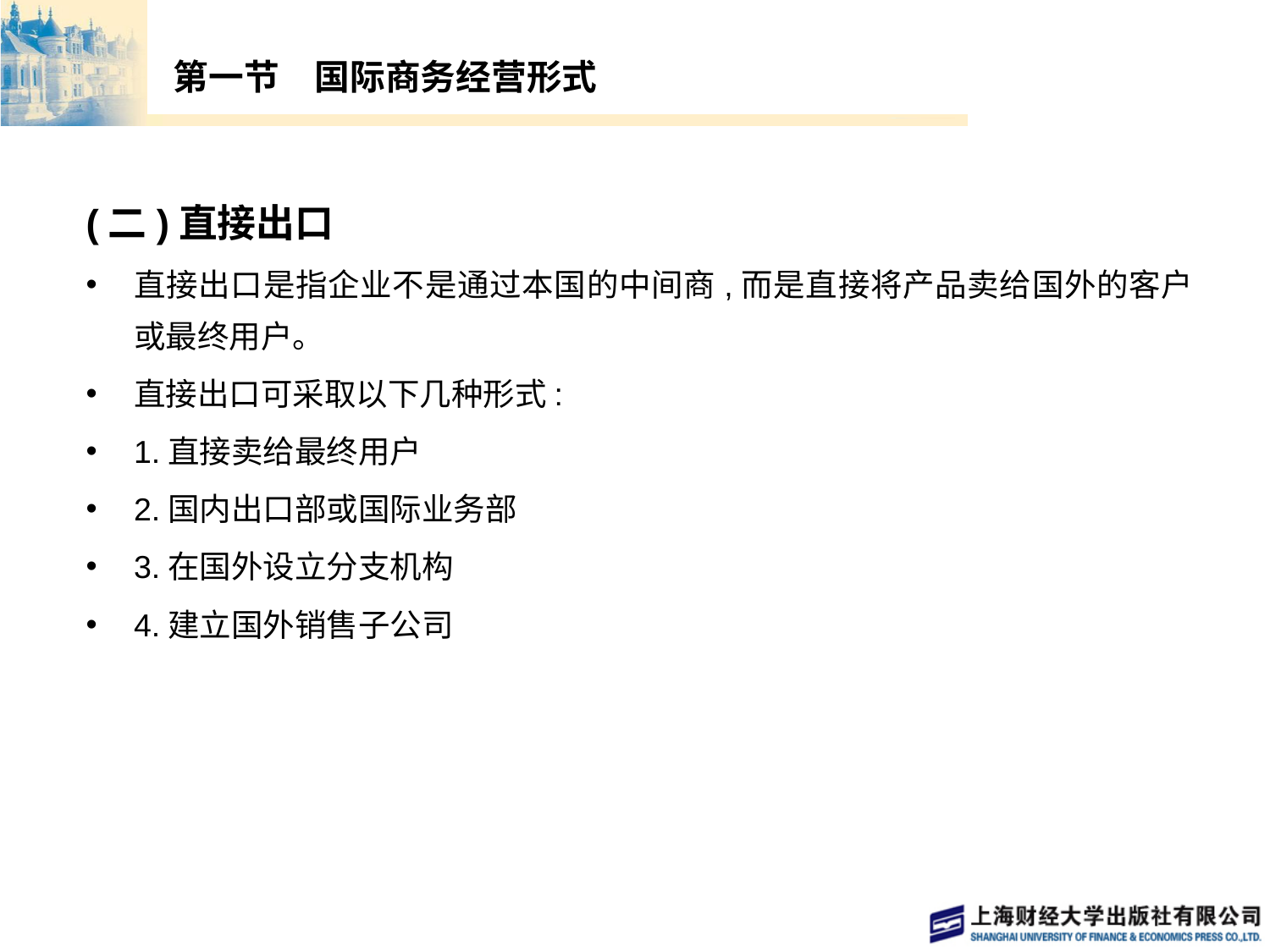

# 第一节　国际商务经营形式
(二)直接出口
直接出口是指企业不是通过本国的中间商,而是直接将产品卖给国外的客户或最终用户。
直接出口可采取以下几种形式:
1.直接卖给最终用户
2.国内出口部或国际业务部
3.在国外设立分支机构
4.建立国外销售子公司